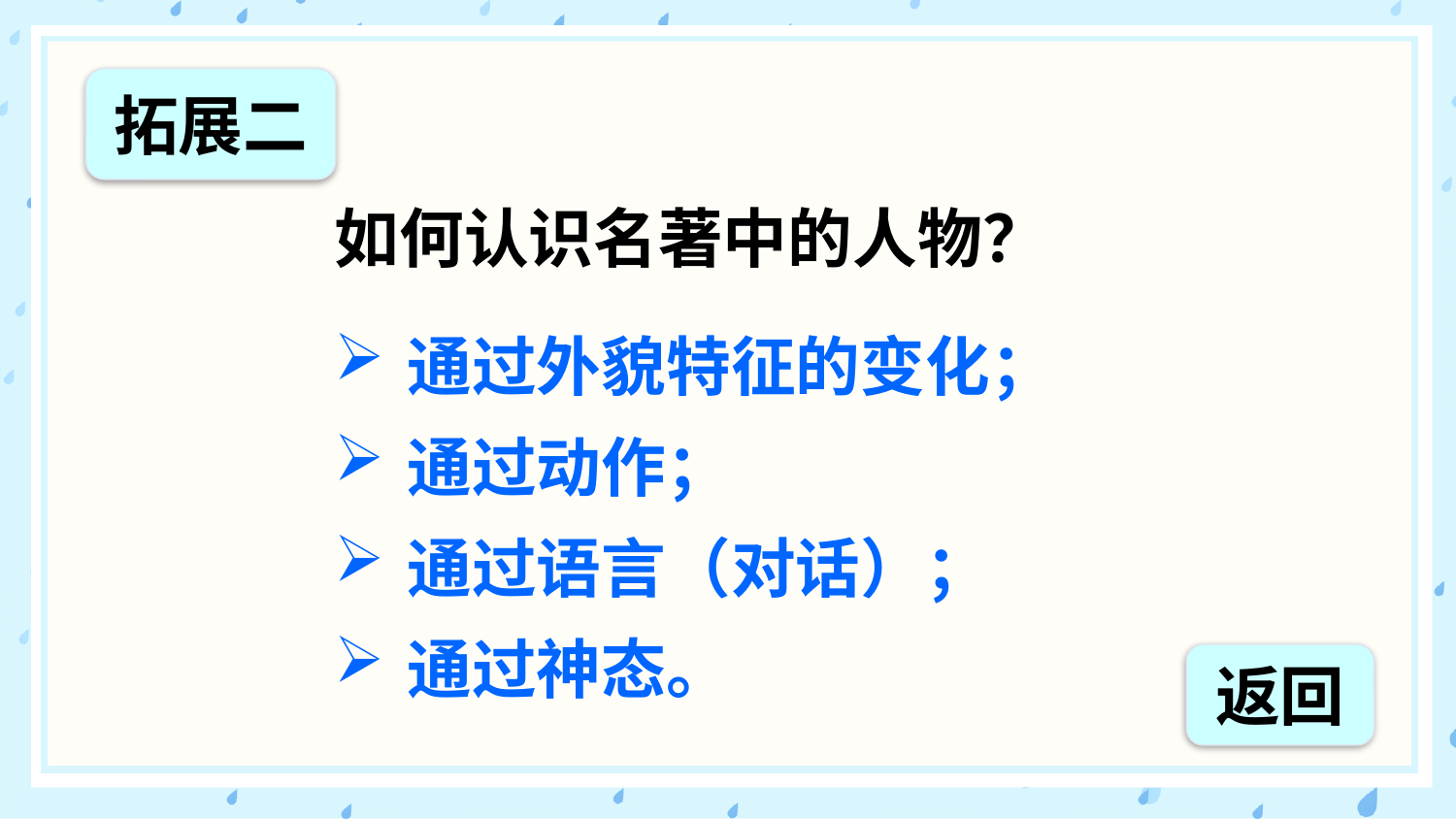

拓展二
如何认识名著中的人物？
通过外貌特征的变化；
通过动作；
通过语言（对话）；
通过神态。
返回